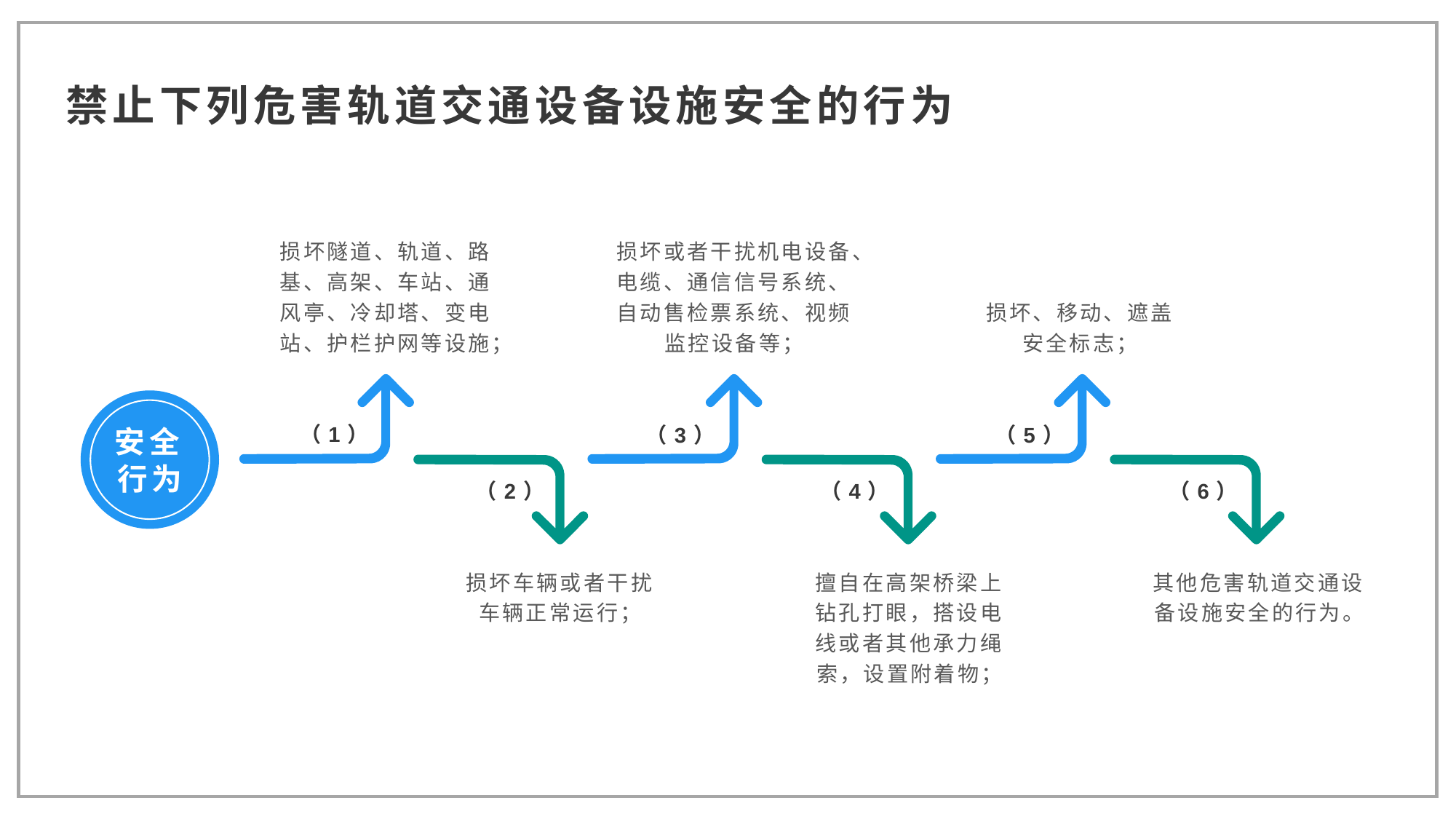

禁止下列危害轨道交通设备设施安全的行为
损坏隧道、轨道、路基、高架、车站、通风亭、冷却塔、变电站、护栏护网等设施；
损坏或者干扰机电设备、电缆、通信信号系统、自动售检票系统、视频监控设备等；
损坏、移动、遮盖安全标志；

（1）
安全行为
（3）
（5）

（6）
（2）
（4）
损坏车辆或者干扰车辆正常运行；
擅自在高架桥梁上钻孔打眼，搭设电线或者其他承力绳索，设置附着物；
其他危害轨道交通设备设施安全的行为。